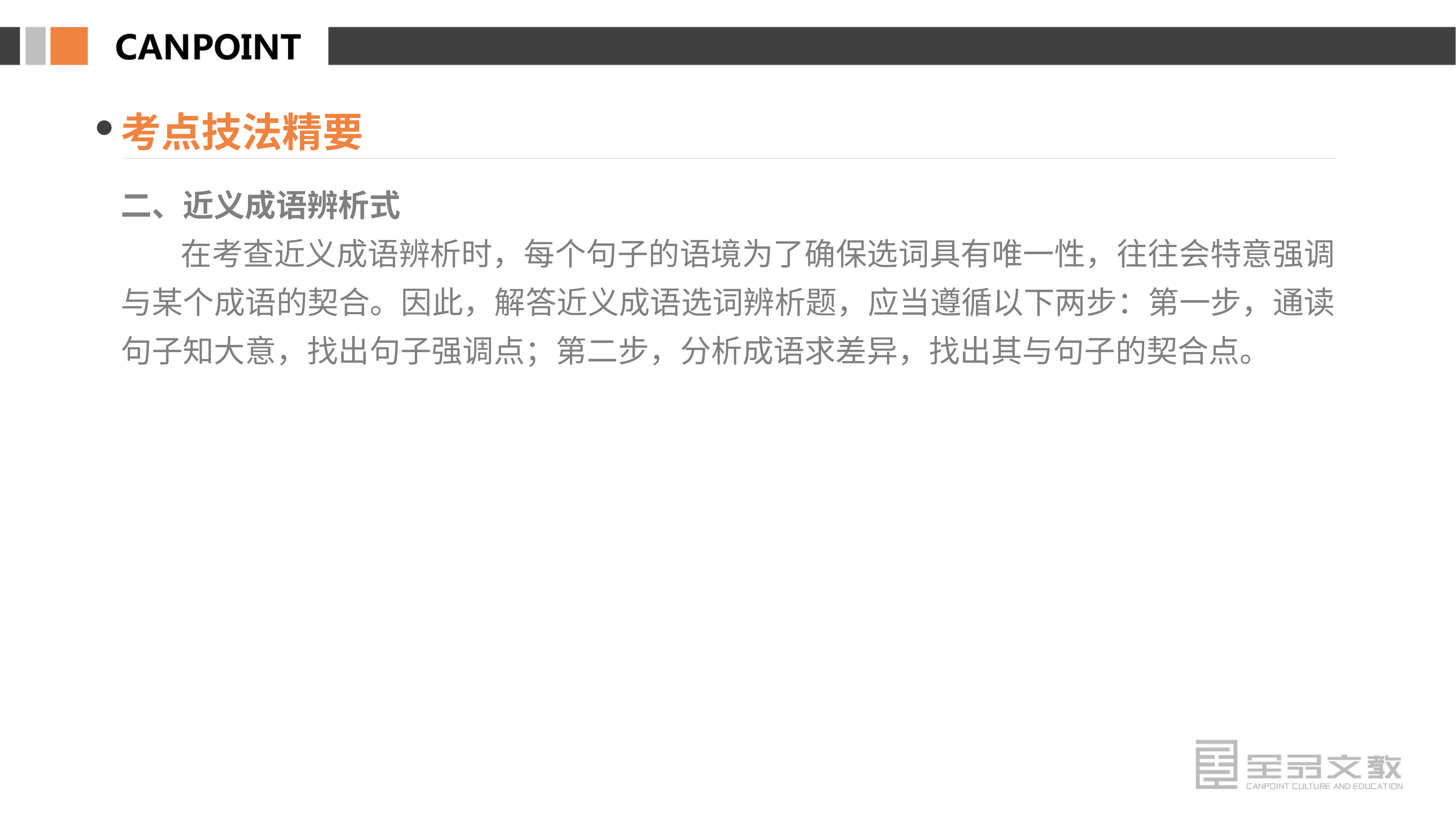

考点技法精要

二、近义成语辨析式
在考查近义成语辨析时，每个句子的语境为了确保选词具有唯一性，往往会特意强调与某个成语的契合。因此，解答近义成语选词辨析题，应当遵循以下两步：第一步，通读句子知大意，找出句子强调点；第二步，分析成语求差异，找出其与句子的契合点。